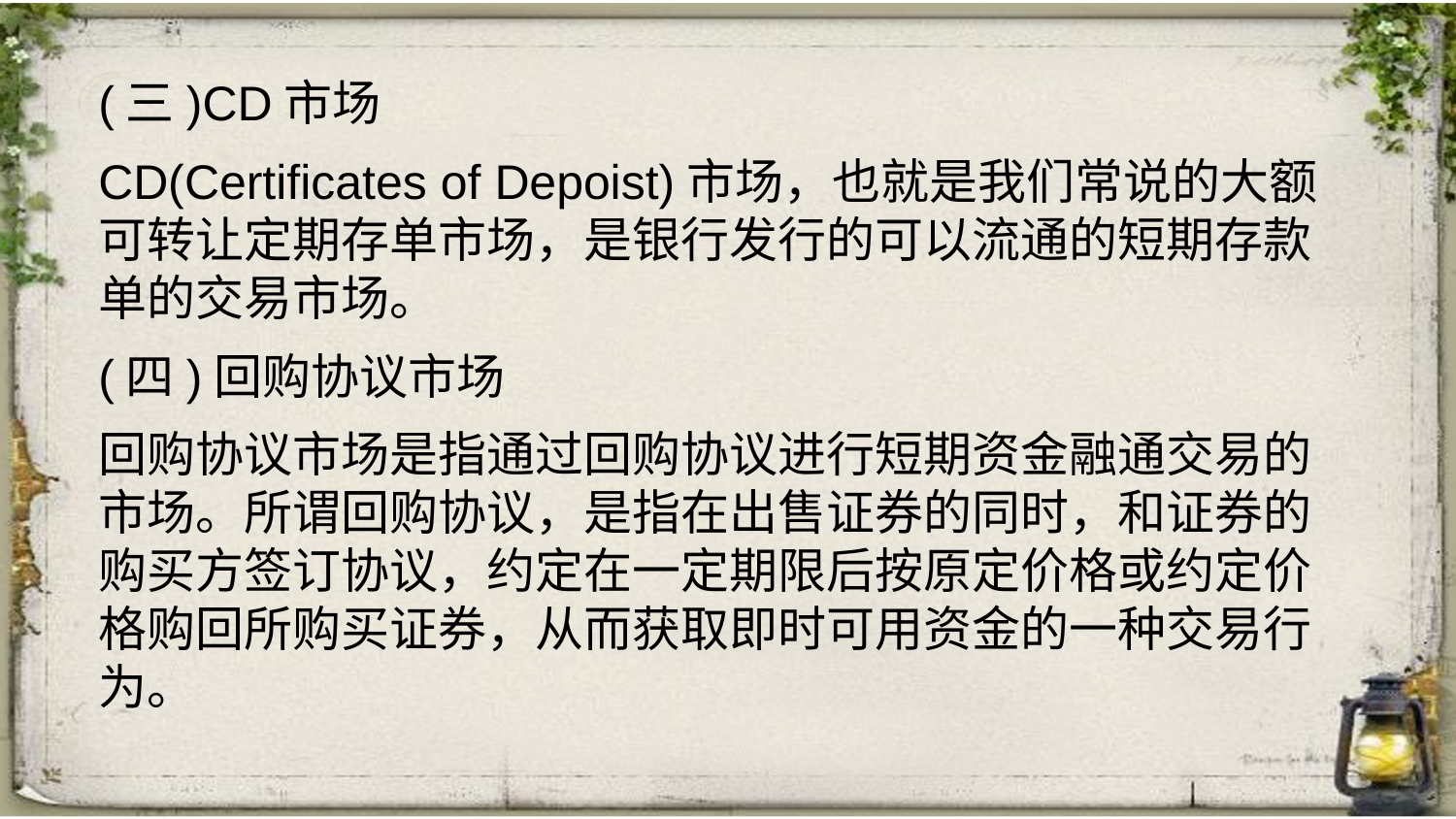

(三)CD市场
CD(Certificates of Depoist)市场，也就是我们常说的大额可转让定期存单市场，是银行发行的可以流通的短期存款单的交易市场。
(四)回购协议市场
回购协议市场是指通过回购协议进行短期资金融通交易的市场。所谓回购协议，是指在出售证券的同时，和证券的购买方签订协议，约定在一定期限后按原定价格或约定价格购回所购买证券，从而获取即时可用资金的一种交易行为。